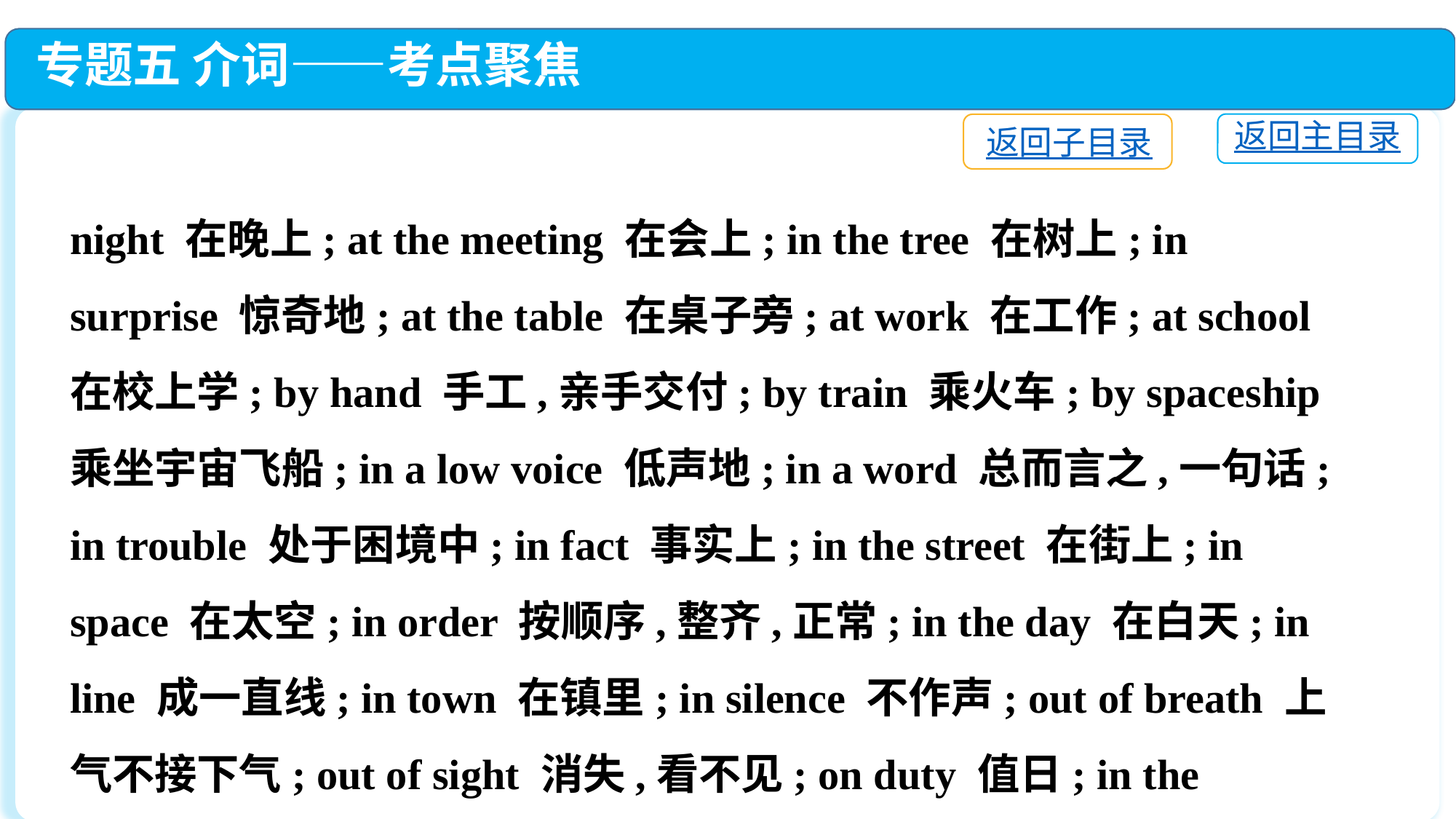

专题五 介词——考点聚焦

返回主目录

返回子目录
night 在晚上; at the meeting 在会上; in the tree 在树上; in surprise 惊奇地; at the table 在桌子旁; at work 在工作; at school 在校上学; by hand 手工,亲手交付; by train 乘火车; by spaceship 乘坐宇宙飞船; in a low voice 低声地; in a word 总而言之,一句话; in trouble 处于困境中; in fact 事实上; in the street 在街上; in space 在太空; in order 按顺序,整齐,正常; in the day 在白天; in line 成一直线; in town 在镇里; in silence 不作声; out of breath 上气不接下气; out of sight 消失,看不见; on duty 值日; in the distance 在远处; out of work 失业